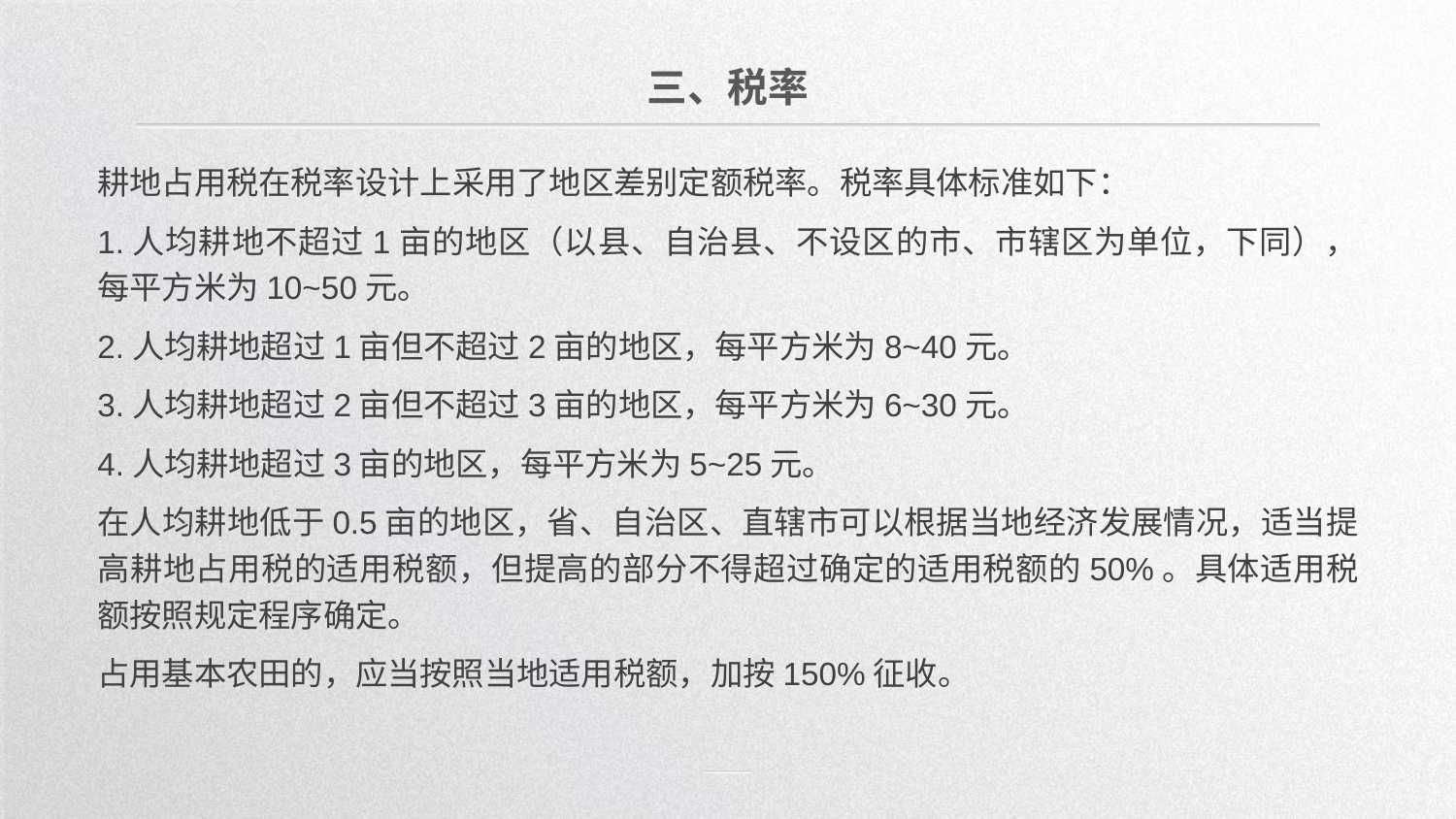

三、税率
耕地占用税在税率设计上采用了地区差别定额税率。税率具体标准如下：
1.人均耕地不超过1亩的地区（以县、自治县、不设区的市、市辖区为单位，下同），每平方米为10~50元。
2.人均耕地超过1亩但不超过2亩的地区，每平方米为8~40元。
3.人均耕地超过2亩但不超过3亩的地区，每平方米为6~30元。
4.人均耕地超过3亩的地区，每平方米为5~25元。
在人均耕地低于0.5亩的地区，省、自治区、直辖市可以根据当地经济发展情况，适当提高耕地占用税的适用税额，但提高的部分不得超过确定的适用税额的50%。具体适用税额按照规定程序确定。
占用基本农田的，应当按照当地适用税额，加按150%征收。